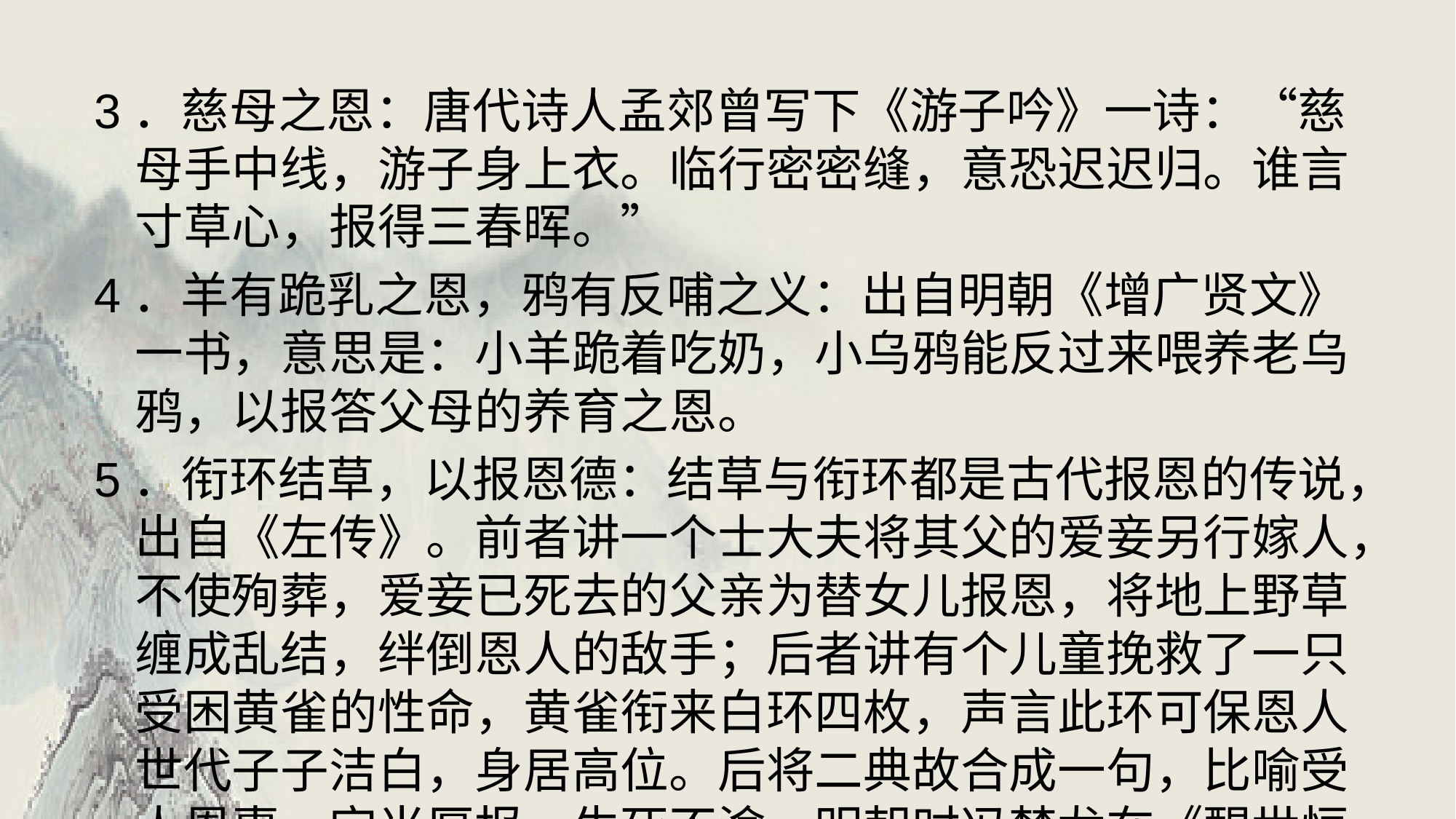

3．慈母之恩：唐代诗人孟郊曾写下《游子吟》一诗：“慈母手中线，游子身上衣。临行密密缝，意恐迟迟归。谁言寸草心，报得三春晖。”
4．羊有跪乳之恩，鸦有反哺之义：出自明朝《增广贤文》一书，意思是：小羊跪着吃奶，小乌鸦能反过来喂养老乌鸦，以报答父母的养育之恩。
5．衔环结草，以报恩德：结草与衔环都是古代报恩的传说，出自《左传》。前者讲一个士大夫将其父的爱妾另行嫁人，不使殉葬，爱妾已死去的父亲为替女儿报恩，将地上野草缠成乱结，绊倒恩人的敌手；后者讲有个儿童挽救了一只受困黄雀的性命，黄雀衔来白环四枚，声言此环可保恩人世代子子洁白，身居高位。后将二典故合成一句，比喻受人恩惠，定当厚报，生死不渝。明朝时冯梦龙在《醒世恒言》中写道：大恩未报，刻刻于怀。衔环结草，生死不负。